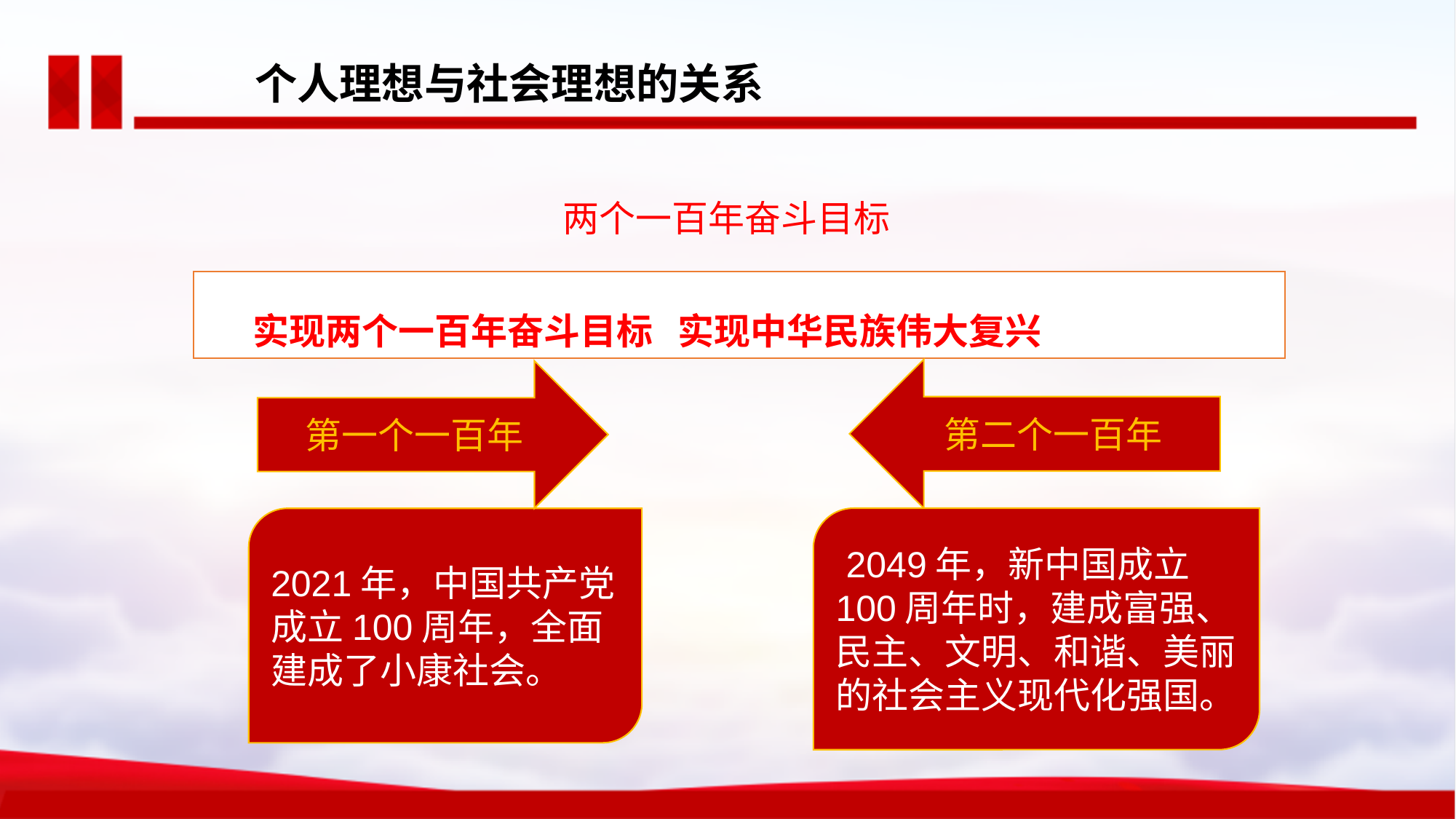

个人理想与社会理想的关系
两个一百年奋斗目标
    实现两个一百年奋斗目标   实现中华民族伟大复兴
第二个一百年
第一个一百年

 2049年，新中国成立100周年时，建成富强、民主、文明、和谐、美丽的社会主义现代化强国。
2021年，中国共产党成立100周年，全面建成了小康社会。